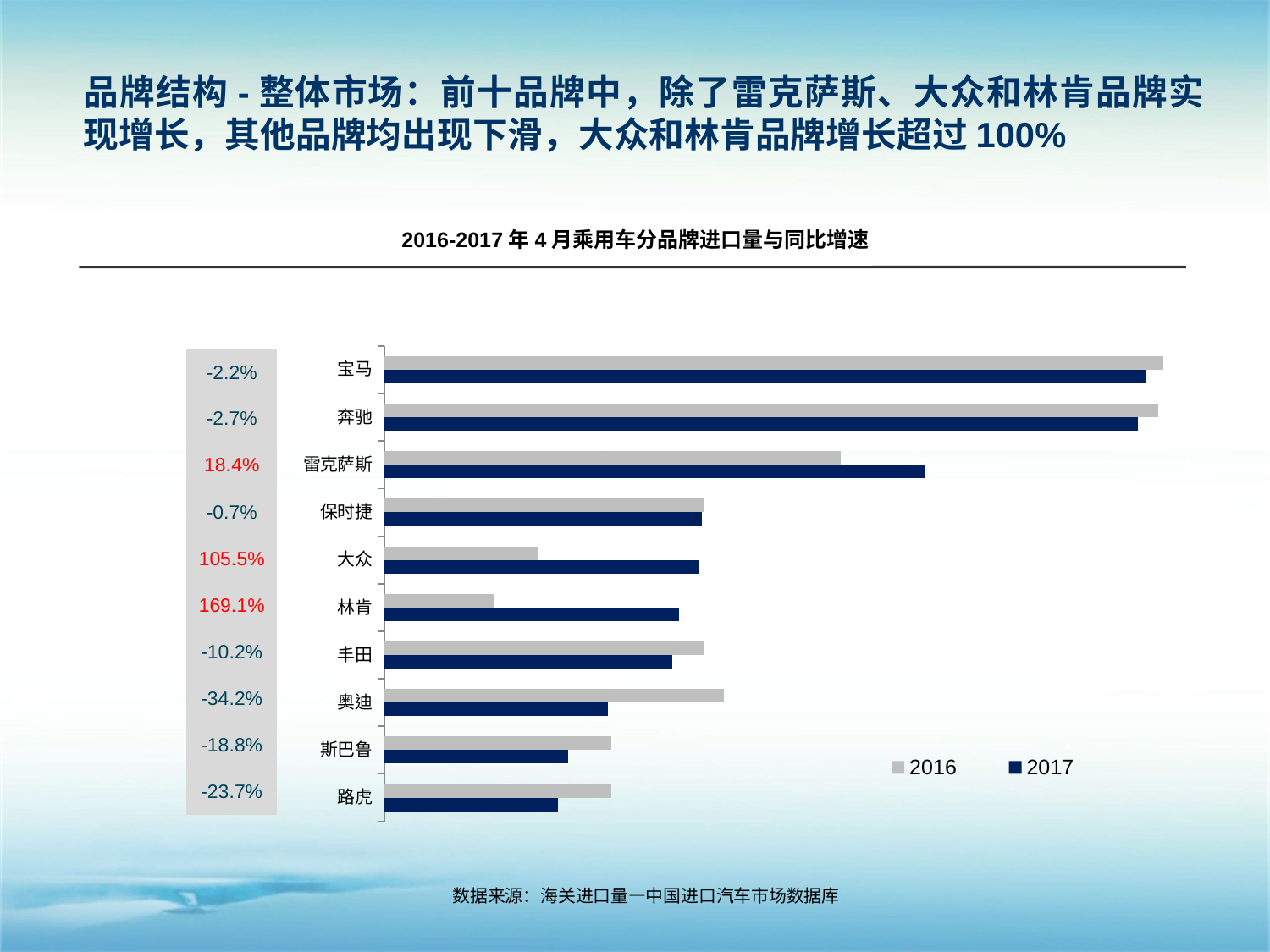

品牌结构-整体市场：前十品牌中，除了雷克萨斯、大众和林肯品牌实现增长，其他品牌均出现下滑，大众和林肯品牌增长超过100%
2016-2017年4月乘用车分品牌进口量与同比增速

### Chart

| Category | 2017 | 2016 |
|---|---|---|
| 路虎 | 3330.0 | 4367.0 |
| 斯巴鲁 | 3536.0 | 4353.0 |
| 奥迪 | 4292.0 | 6526.0 |
| 丰田 | 5532.0 | 6160.0 |
| 林肯 | 5657.0 | 2102.0 |
| 大众 | 6039.0 | 2938.0 |
| 保时捷 | 6109.0 | 6155.0 |
| 雷克萨斯 | 10397.0 | 8782.0 |
| 奔驰 | 14490.0 | 14890.0 |
| 宝马 | 14655.0 | 14985.0 |
| -2.2% |
| --- |
| -2.7% |
| 18.4% |
| -0.7% |
| 105.5% |
| 169.1% |
| -10.2% |
| -34.2% |
| -18.8% |
| -23.7% |
数据来源：海关进口量—中国进口汽车市场数据库